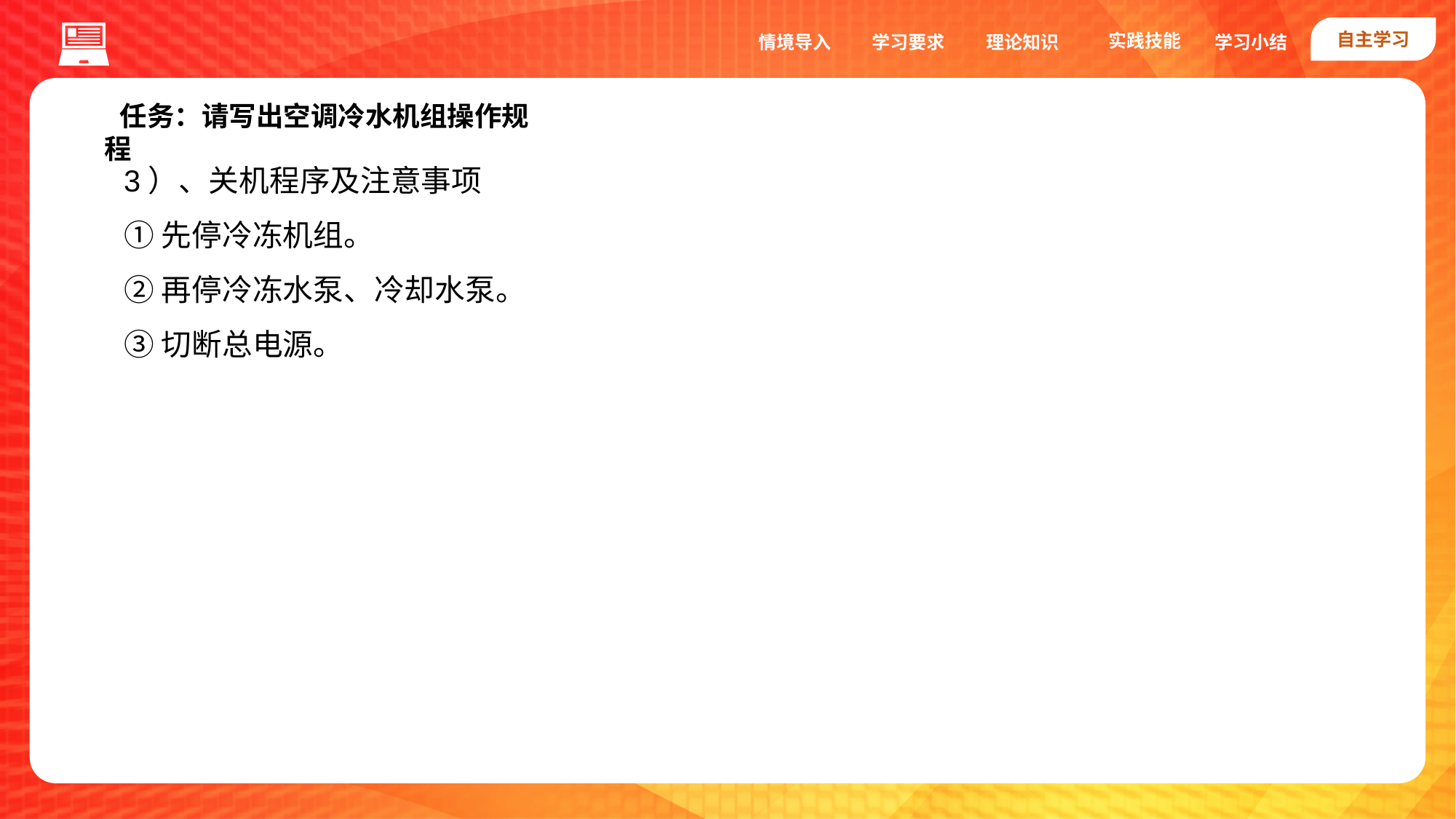

自主学习
实践技能
情境导入
学习要求
理论知识
学习小结

任务：请写出空调冷水机组操作规程
3）、关机程序及注意事项
①先停冷冻机组。
②再停冷冻水泵、冷却水泵。
③切断总电源。